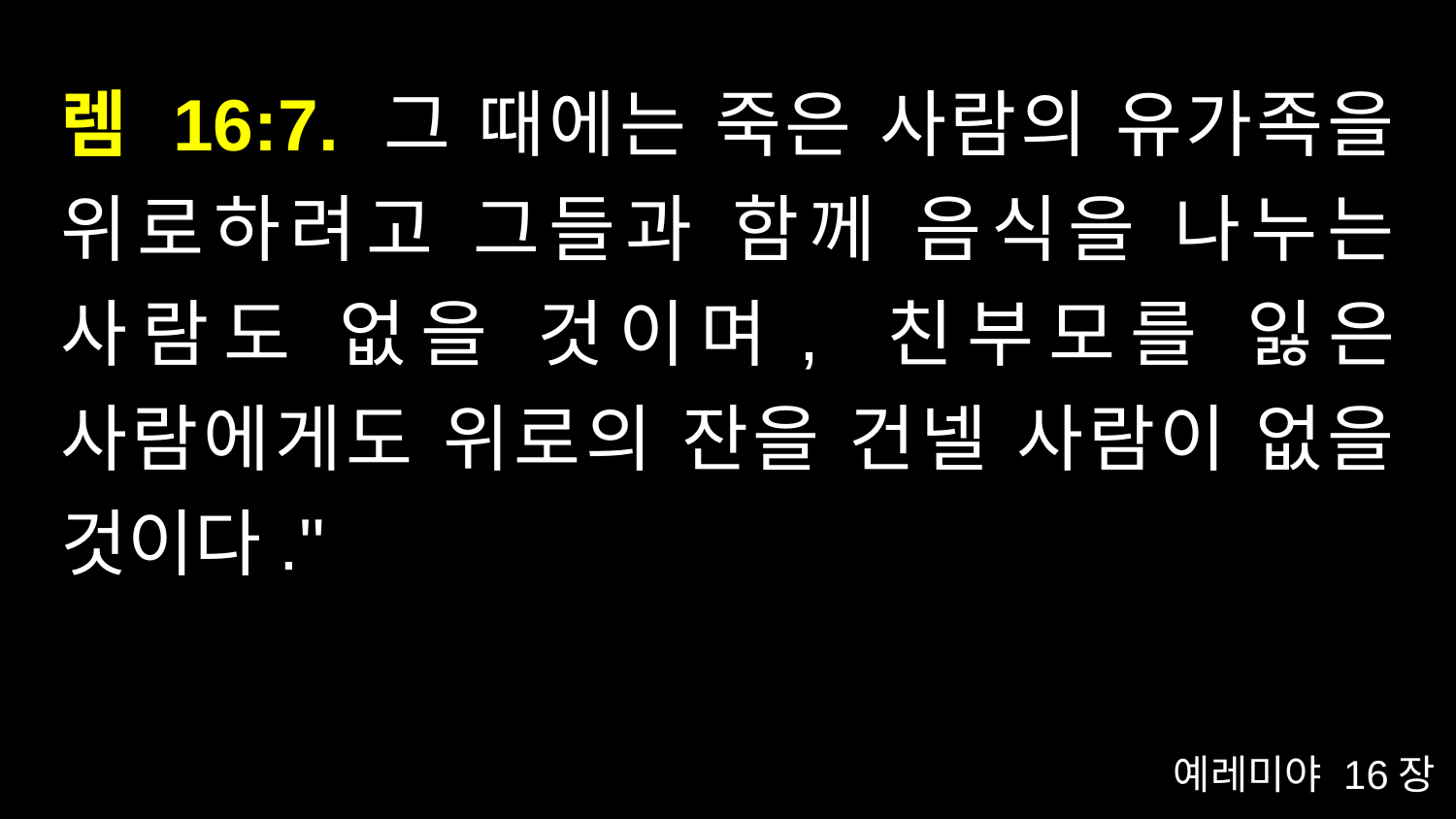

# 렘 16:7. 그 때에는 죽은 사람의 유가족을 위로하려고 그들과 함께 음식을 나누는 사람도 없을 것이며, 친부모를 잃은 사람에게도 위로의 잔을 건넬 사람이 없을 것이다."
예레미야 16장